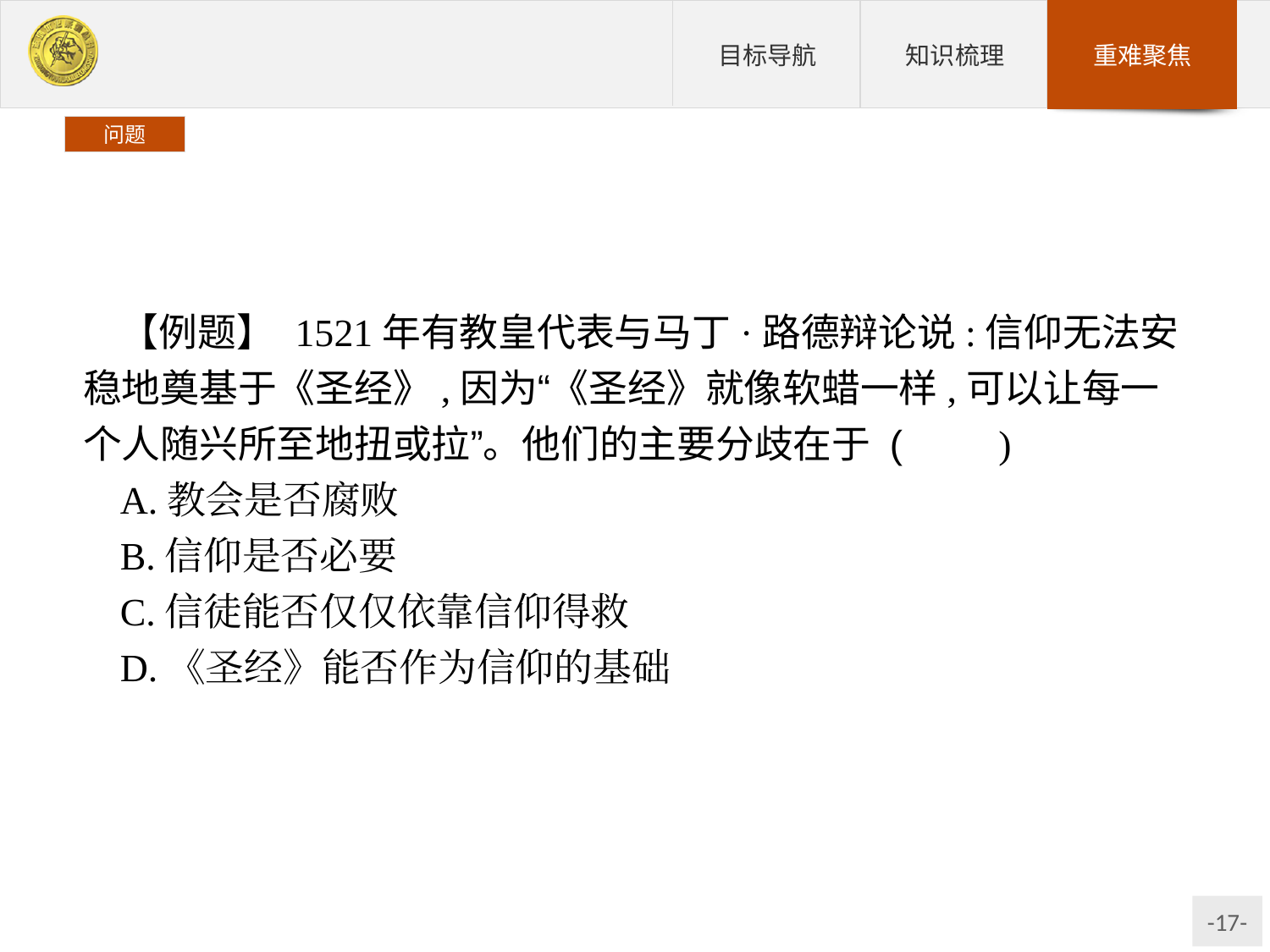

问题
【例题】 1521年有教皇代表与马丁·路德辩论说:信仰无法安稳地奠基于《圣经》,因为“《圣经》就像软蜡一样,可以让每一个人随兴所至地扭或拉”。他们的主要分歧在于 (　　)
A.教会是否腐败
B.信仰是否必要
C.信徒能否仅仅依靠信仰得救
D.《圣经》能否作为信仰的基础